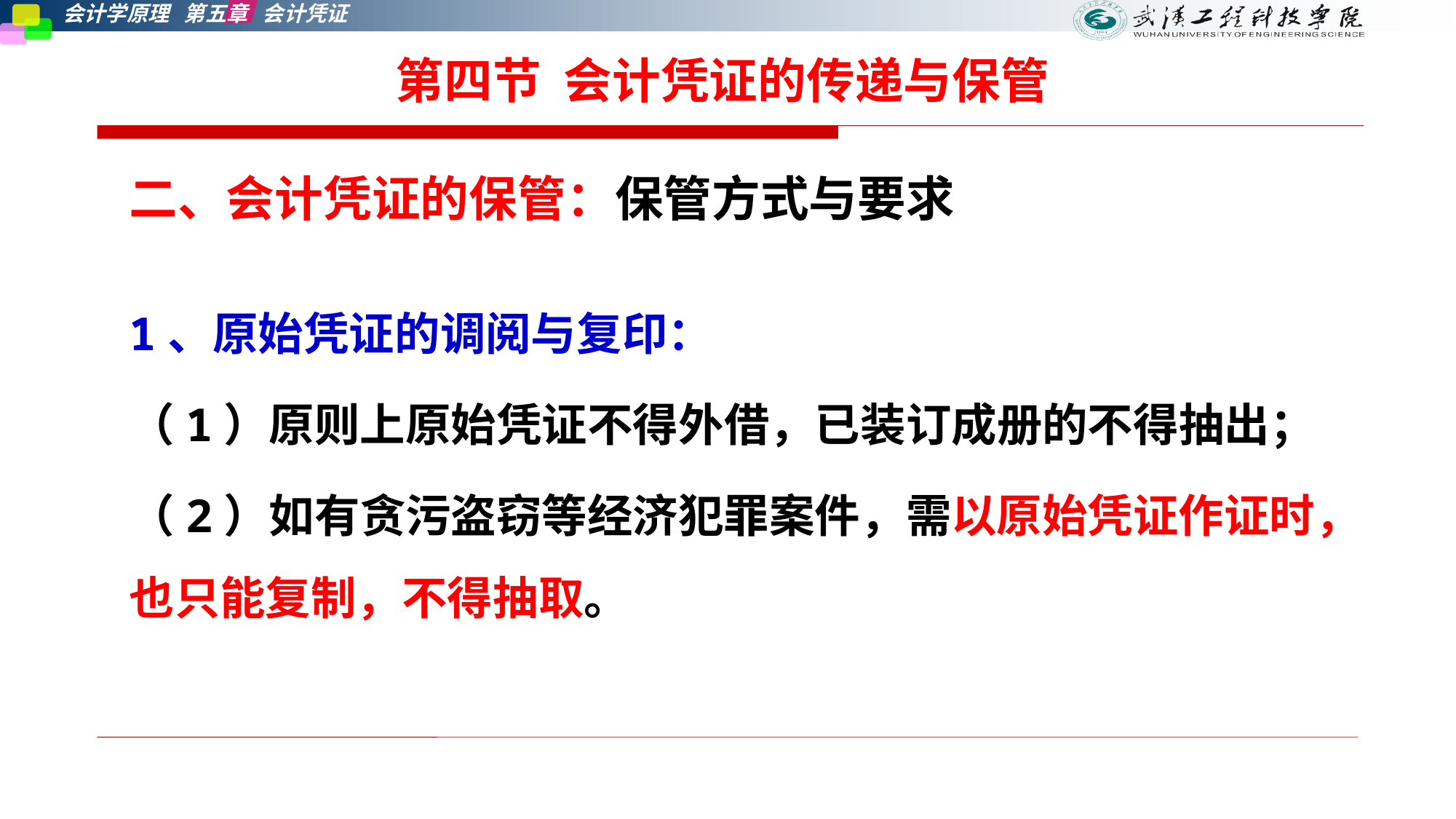

第四节  会计凭证的传递与保管
二、会计凭证的保管：保管方式与要求
1、原始凭证的调阅与复印：
（1）原则上原始凭证不得外借，已装订成册的不得抽出；
（2）如有贪污盗窃等经济犯罪案件，需以原始凭证作证时，也只能复制，不得抽取。